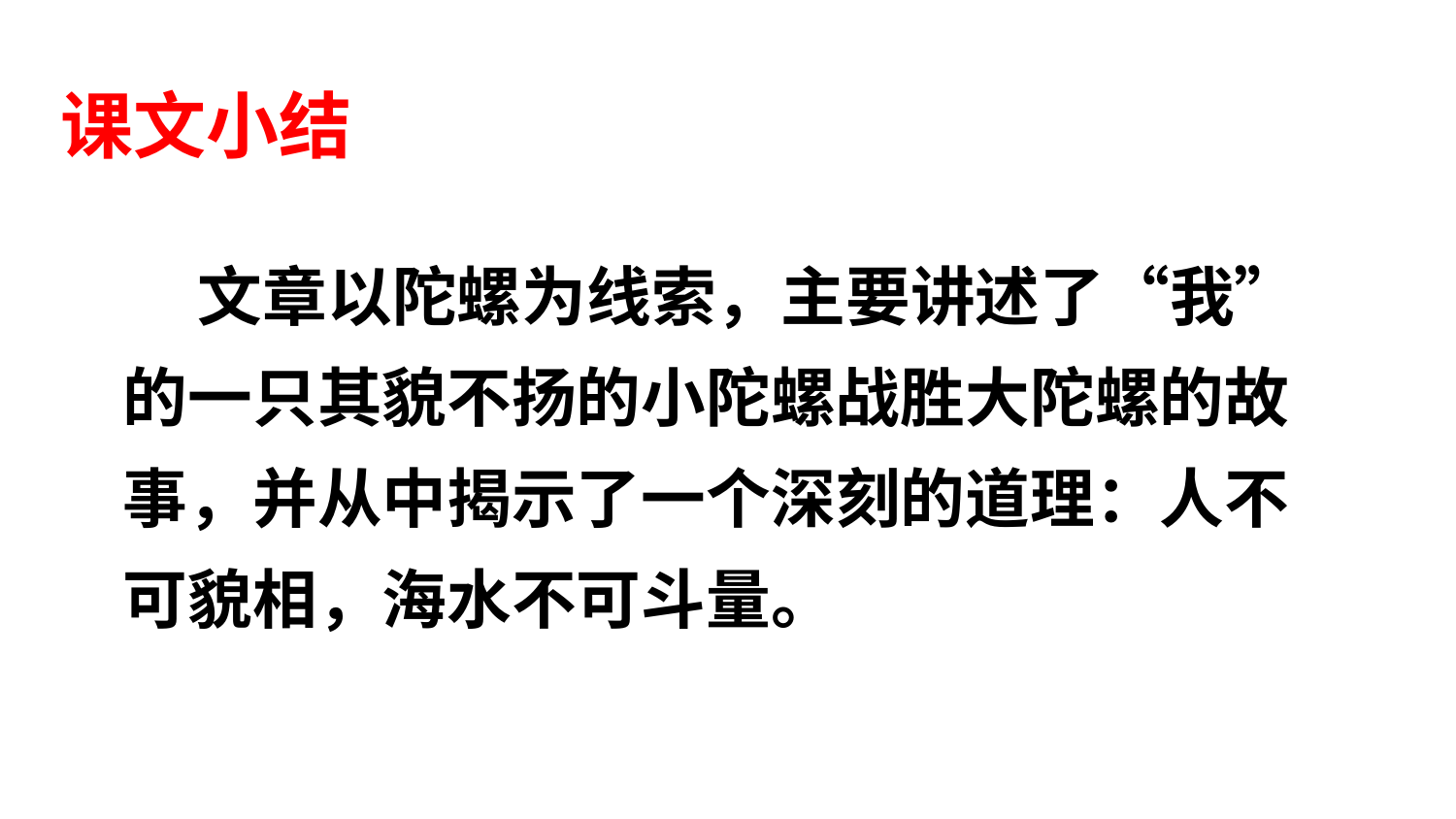

课文小结
    文章以陀螺为线索，主要讲述了“我”的一只其貌不扬的小陀螺战胜大陀螺的故事，并从中揭示了一个深刻的道理：人不可貌相，海水不可斗量。